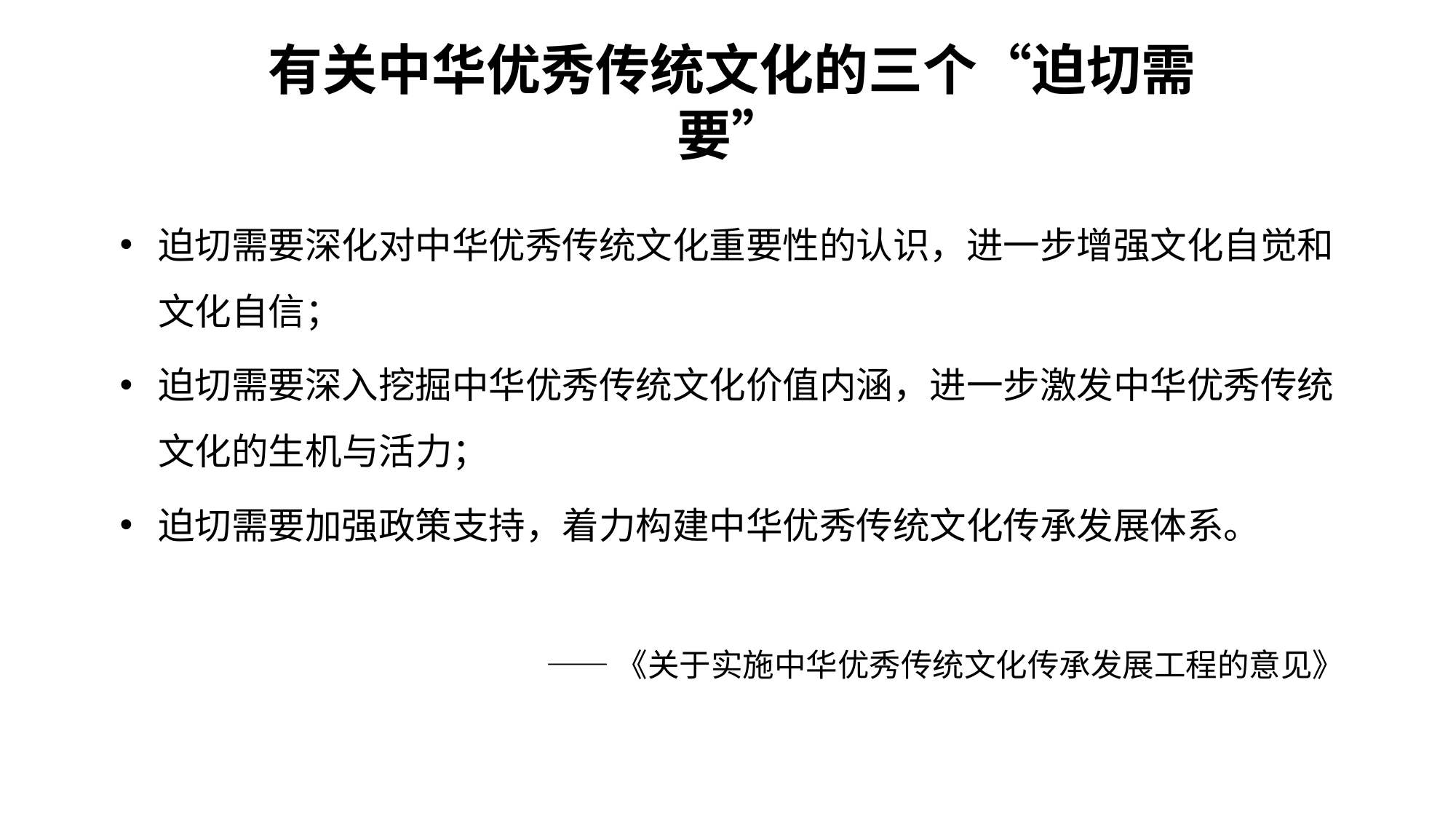

# 有关中华优秀传统文化的三个“迫切需要”
迫切需要深化对中华优秀传统文化重要性的认识，进一步增强文化自觉和文化自信；
迫切需要深入挖掘中华优秀传统文化价值内涵，进一步激发中华优秀传统文化的生机与活力；
迫切需要加强政策支持，着力构建中华优秀传统文化传承发展体系。

    ——《关于实施中华优秀传统文化传承发展工程的意见》